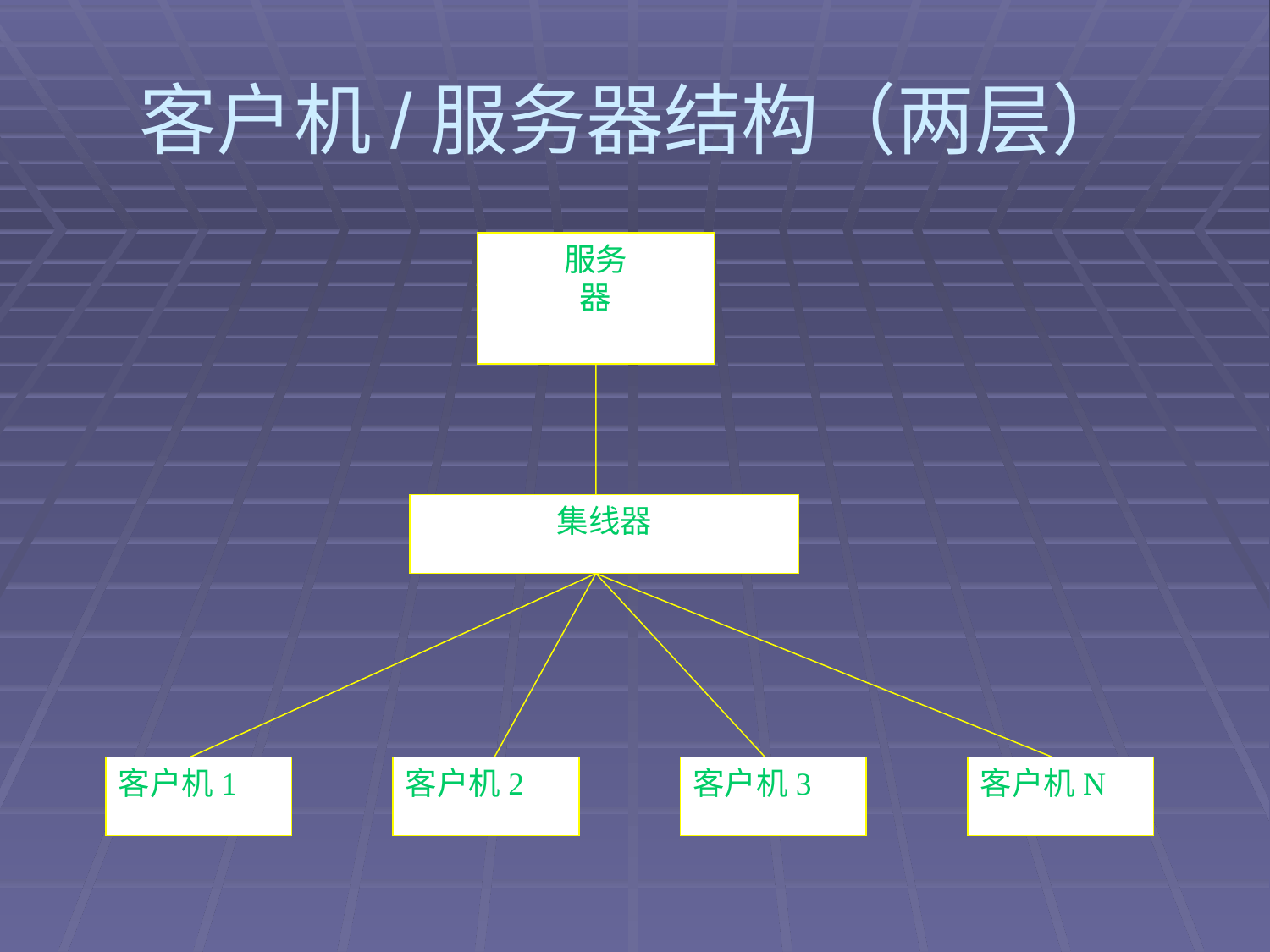

# 客户机/服务器结构（两层）
服务
器

集线器

客户机1
客户机2
客户机3
客户机N